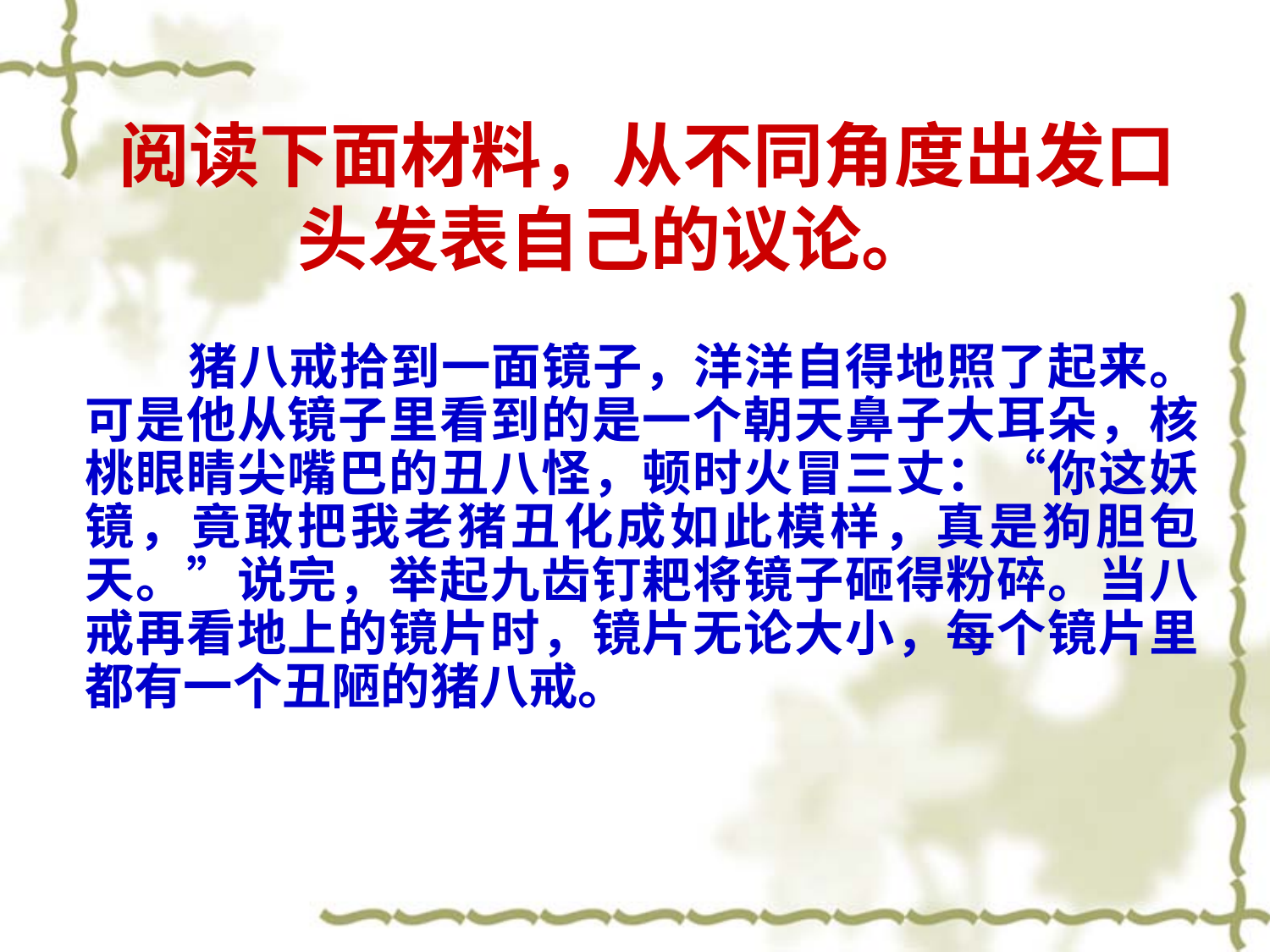

# 阅读下面材料，从不同角度出发口头发表自己的议论。
           猪八戒拾到一面镜子，洋洋自得地照了起来。可是他从镜子里看到的是一个朝天鼻子大耳朵，核桃眼睛尖嘴巴的丑八怪，顿时火冒三丈：“你这妖镜，竟敢把我老猪丑化成如此模样，真是狗胆包天。”说完，举起九齿钉耙将镜子砸得粉碎。当八戒再看地上的镜片时，镜片无论大小，每个镜片里都有一个丑陋的猪八戒。

155